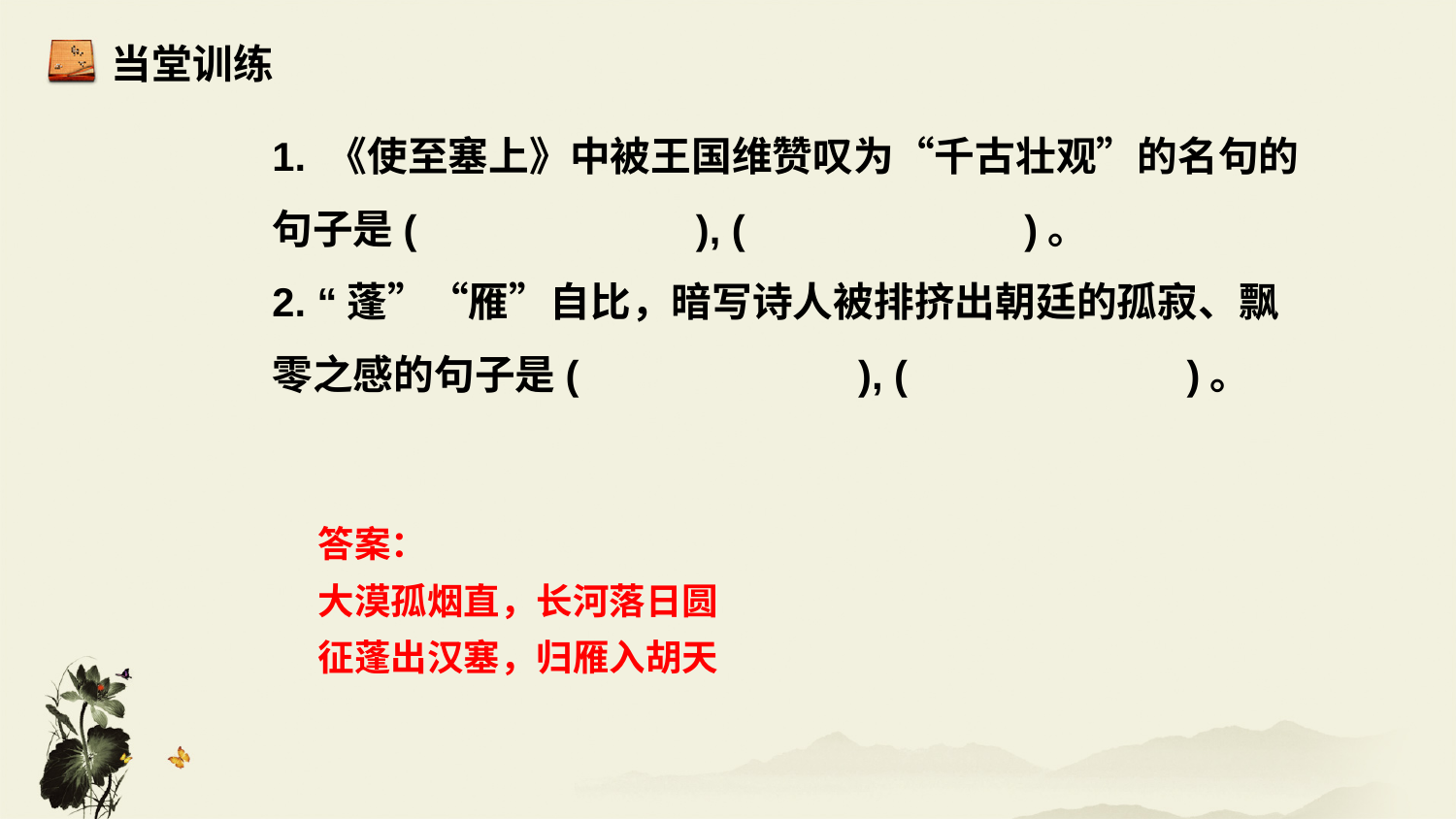

当堂训练
1. 《使至塞上》中被王国维赞叹为“千古壮观”的名句的句子是(                         ), (                         )。
2. “蓬”“雁”自比，暗写诗人被排挤出朝廷的孤寂、飘零之感的句子是(                         ), (                         )。
答案：
大漠孤烟直，长河落日圆
征蓬出汉塞，归雁入胡天